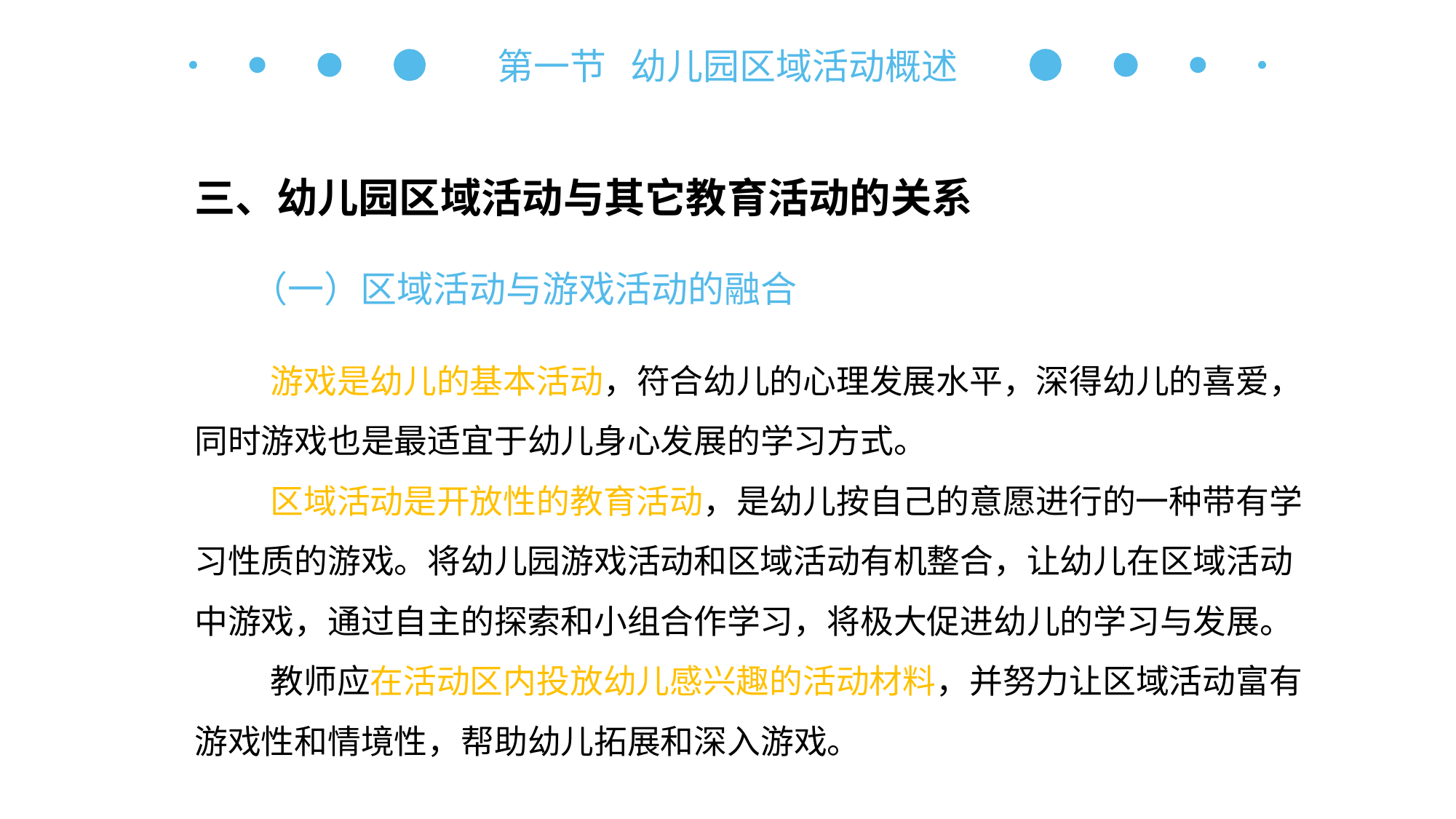

第一节   幼儿园区域活动概述

三、幼儿园区域活动与其它教育活动的关系
（一）区域活动与游戏活动的融合
游戏是幼儿的基本活动，符合幼儿的心理发展水平，深得幼儿的喜爱，同时游戏也是最适宜于幼儿身心发展的学习方式。
区域活动是开放性的教育活动，是幼儿按自己的意愿进行的一种带有学习性质的游戏。将幼儿园游戏活动和区域活动有机整合，让幼儿在区域活动中游戏，通过自主的探索和小组合作学习，将极大促进幼儿的学习与发展。
教师应在活动区内投放幼儿感兴趣的活动材料，并努力让区域活动富有游戏性和情境性，帮助幼儿拓展和深入游戏。